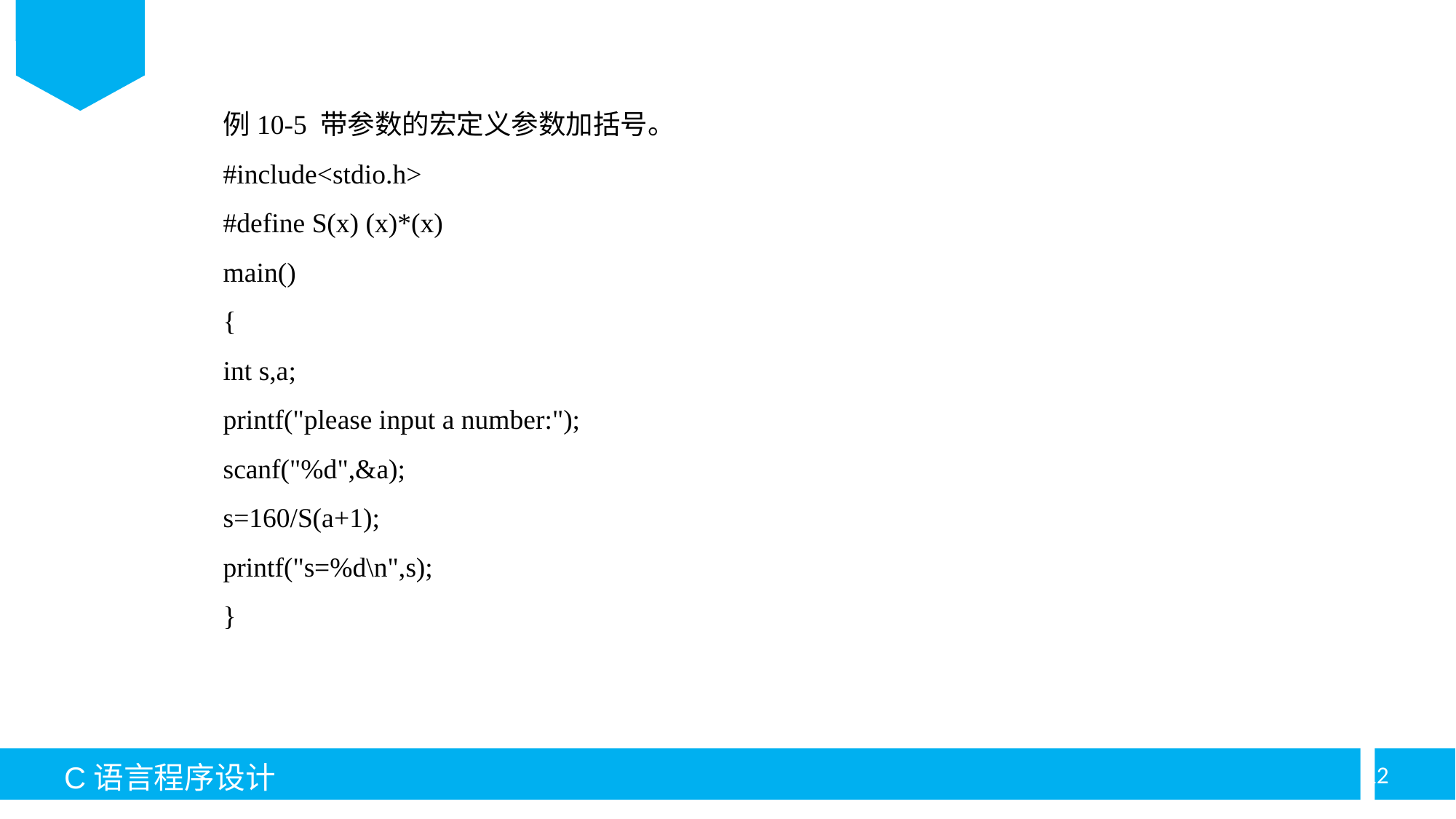

例10-5 带参数的宏定义参数加括号。
#include<stdio.h>
#define S(x) (x)*(x)
main()
{
int s,a;
printf("please input a number:");
scanf("%d",&a);
s=160/S(a+1);
printf("s=%d\n",s);
}